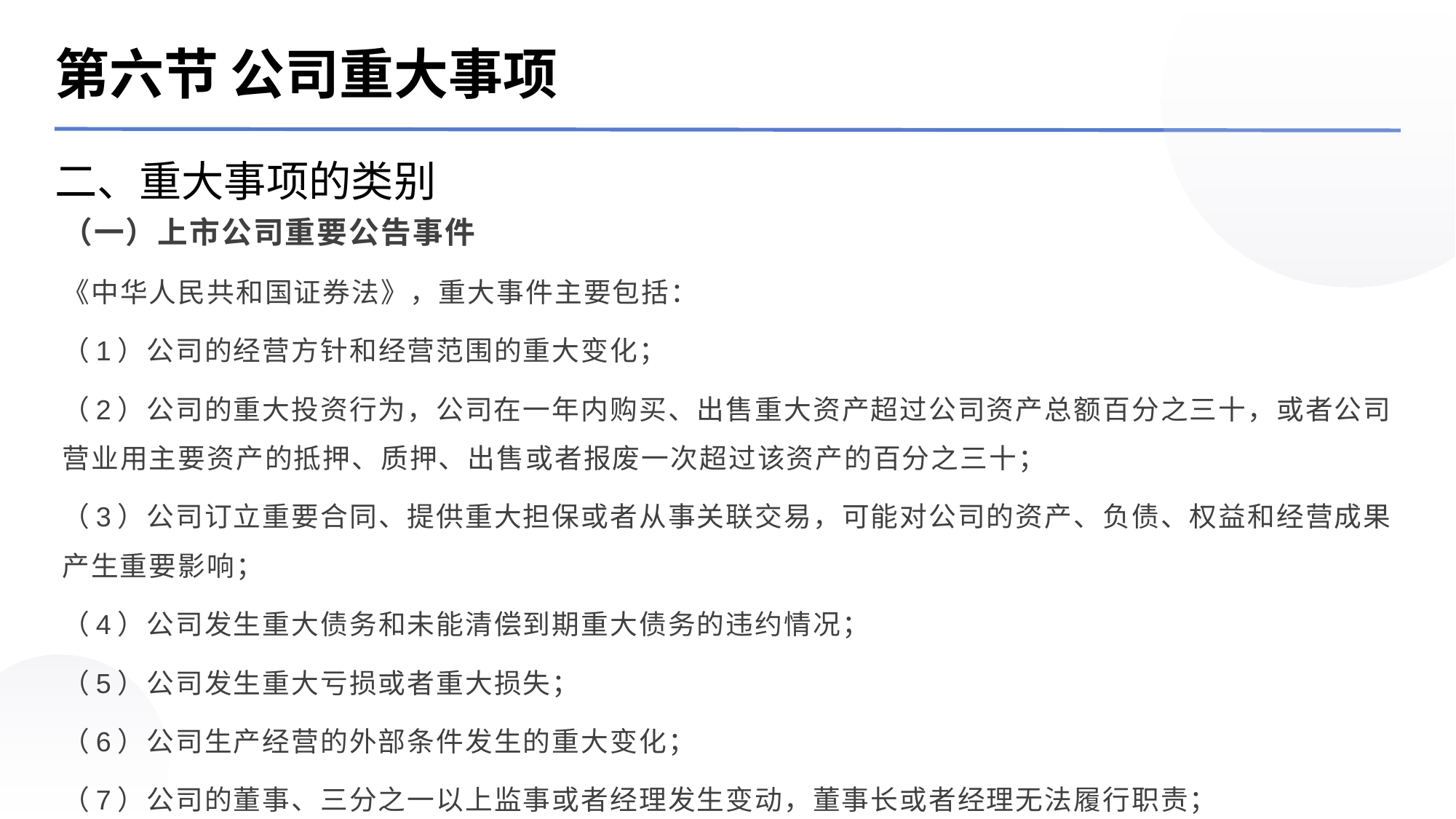

第六节 公司重大事项
二、重大事项的类别
（一）上市公司重要公告事件
《中华人民共和国证券法》，重大事件主要包括：
（1）公司的经营方针和经营范围的重大变化；
（2）公司的重大投资行为，公司在一年内购买、出售重大资产超过公司资产总额百分之三十，或者公司营业用主要资产的抵押、质押、出售或者报废一次超过该资产的百分之三十；
（3）公司订立重要合同、提供重大担保或者从事关联交易，可能对公司的资产、负债、权益和经营成果产生重要影响；
（4）公司发生重大债务和未能清偿到期重大债务的违约情况；
（5）公司发生重大亏损或者重大损失；
（6）公司生产经营的外部条件发生的重大变化；
（7）公司的董事、三分之一以上监事或者经理发生变动，董事长或者经理无法履行职责；

92